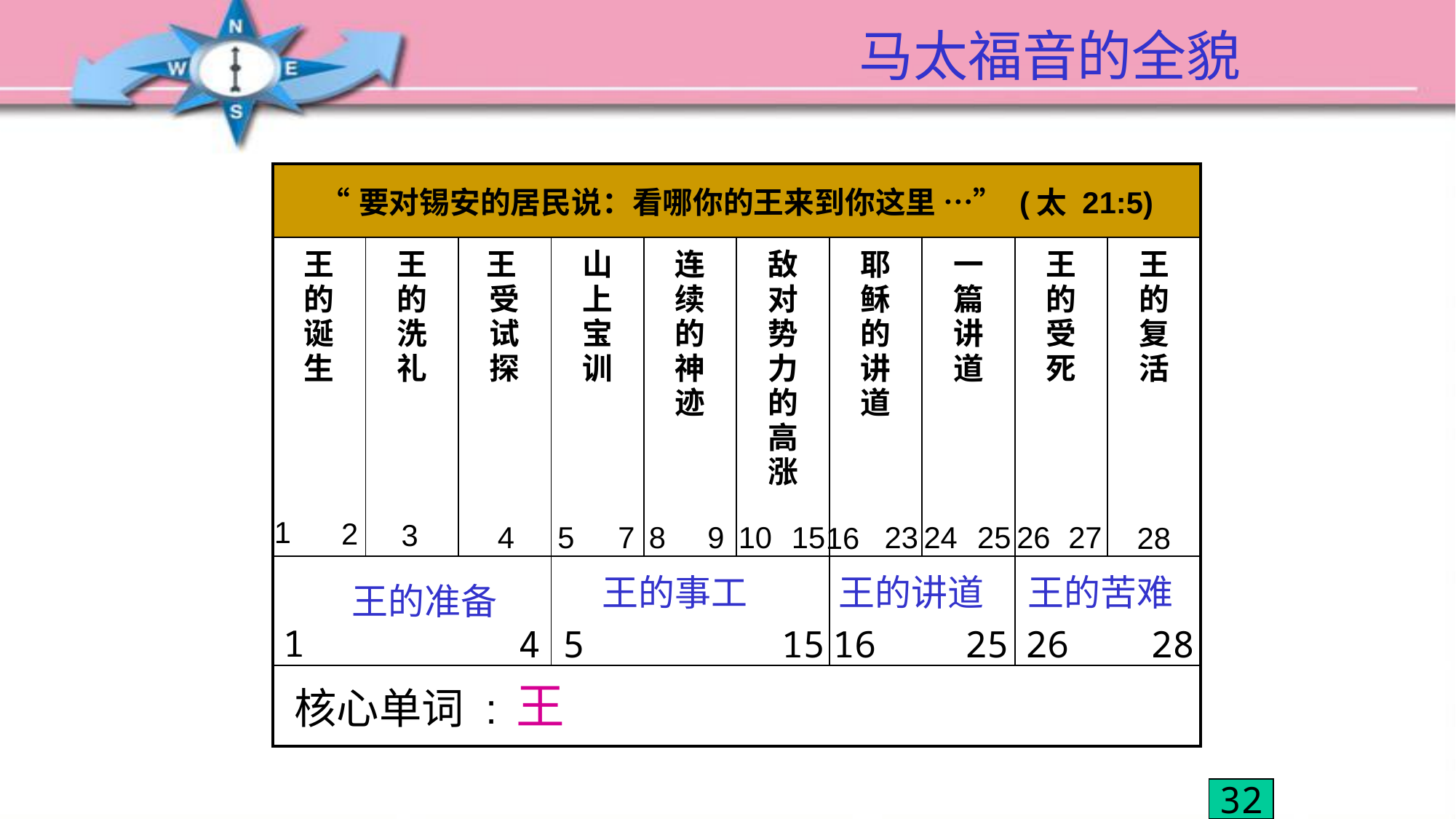

# 马太福音的全貌
| “要对锡安的居民说：看哪你的王来到你这里 …” (太 21:5) | “要对锡安的居民说：看哪你的王来到你这里 …” (太 21:5) | “要对锡安的居民说：看哪你的王来到你这里 …” (太 21:5) | “要对锡安的居民说：看哪你的王来到你这里 …” (太 21:5) | “要对锡安的居民说：看哪你的王来到你这里 …” (太 21:5) | “要对锡安的居民说：看哪你的王来到你这里 …” (太 21:5) | “要对锡安的居民说：看哪你的王来到你这里 …” (太 21:5) | “要对锡安的居民说：看哪你的王来到你这里 …” (太 21:5) | “要对锡安的居民说：看哪你的王来到你这里 …” (太 21:5) | “要对锡安的居民说：看哪你的王来到你这里 …” (太 21:5) |
| --- | --- | --- | --- | --- | --- | --- | --- | --- | --- |
| 王 的 诞 生 | 王 的 洗 礼 | 王 受 试 探 | 山 上 宝 训 | 连 续 的 神 迹 | 敌 对 势 力 的 高 涨 | 耶 稣 的 讲 道 | 一 篇 讲 道 | 王 的 受 死 | 王 的 复 活 |
|  |  |  |  |  |  |  |  |  |  |
| 核心单词 : | 核心单词 : | 核心单词 : | 核心单词 : | 核心单词 : | 核心单词 : | 核心单词 : | 核心单词 : | 核心单词 : | 核心单词 : |
1
2
3
4
5
7
8
9
10
15
23
24
25
26
27
16
28
王的事工
王的讲道
王的苦难
王的准备
1
4
5
15
16
25
26
28
王
32